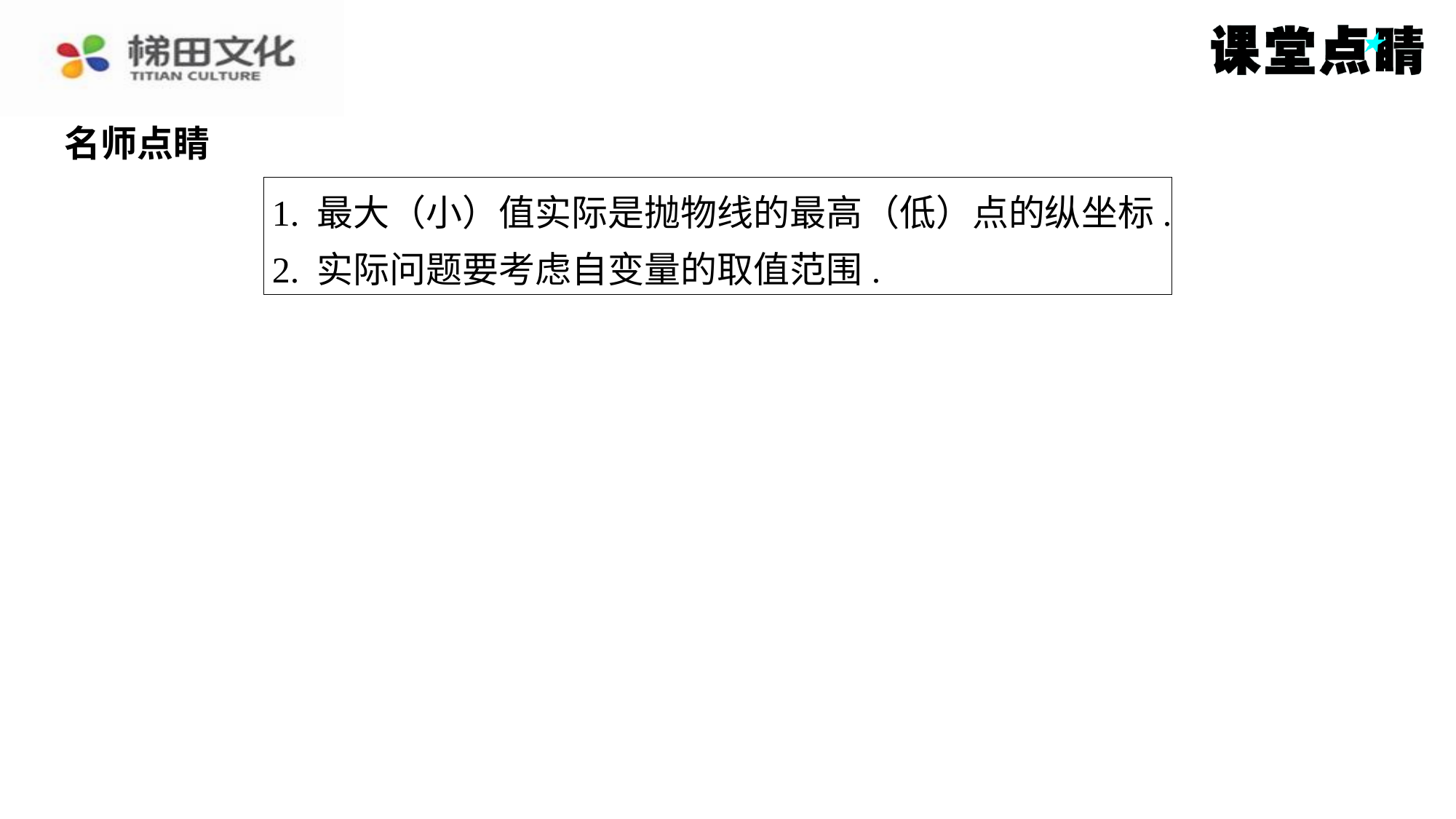

名师点睛
1. 最大（小）值实际是抛物线的最高（低）点的纵坐标.
2. 实际问题要考虑自变量的取值范围.